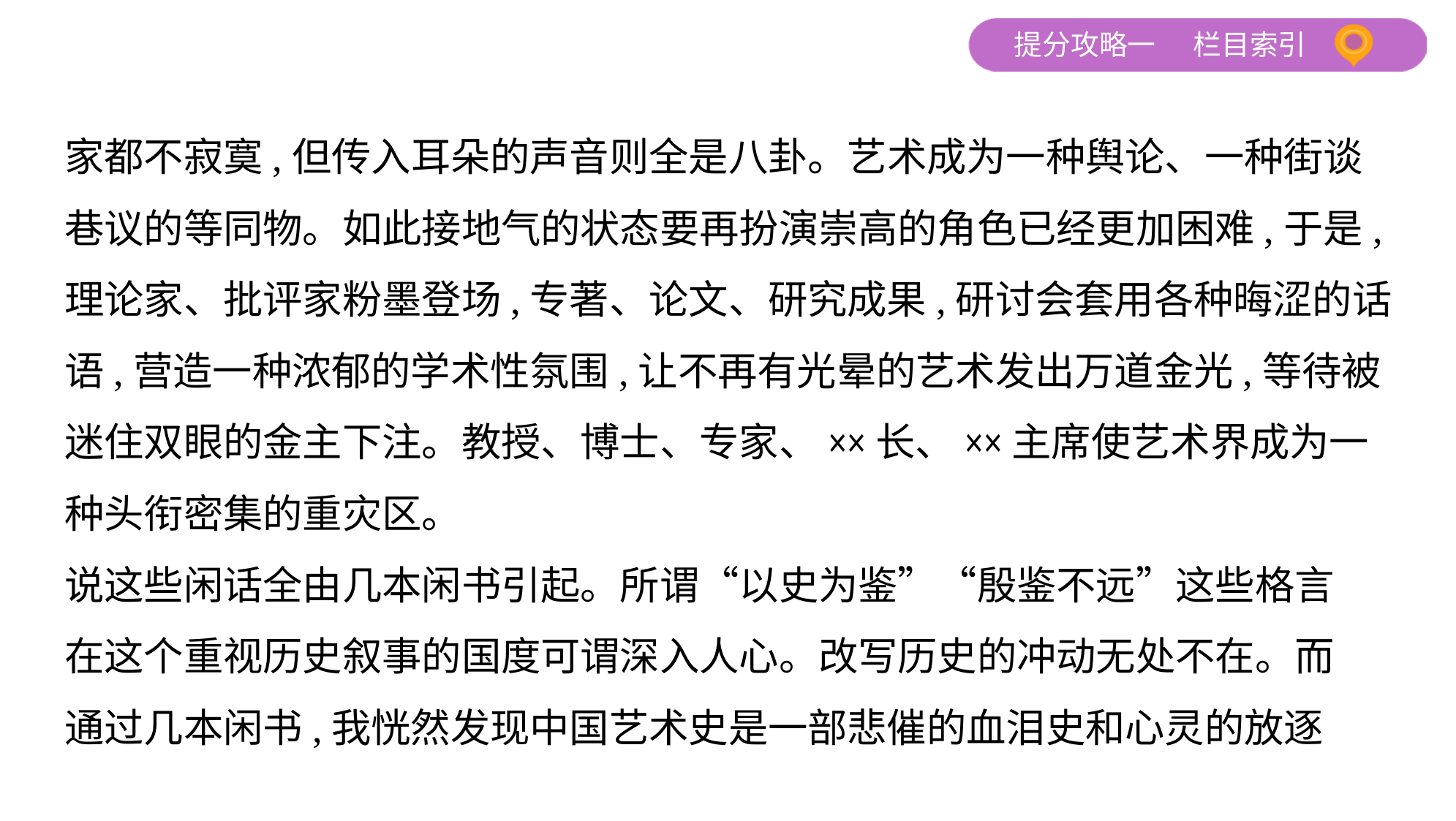

家都不寂寞,但传入耳朵的声音则全是八卦。艺术成为一种舆论、一种街谈
巷议的等同物。如此接地气的状态要再扮演崇高的角色已经更加困难,于是,
理论家、批评家粉墨登场,专著、论文、研究成果,研讨会套用各种晦涩的话
语,营造一种浓郁的学术性氛围,让不再有光晕的艺术发出万道金光,等待被
迷住双眼的金主下注。教授、博士、专家、××长、××主席使艺术界成为一
种头衔密集的重灾区。
说这些闲话全由几本闲书引起。所谓“以史为鉴”“殷鉴不远”这些格言
在这个重视历史叙事的国度可谓深入人心。改写历史的冲动无处不在。而
通过几本闲书,我恍然发现中国艺术史是一部悲催的血泪史和心灵的放逐